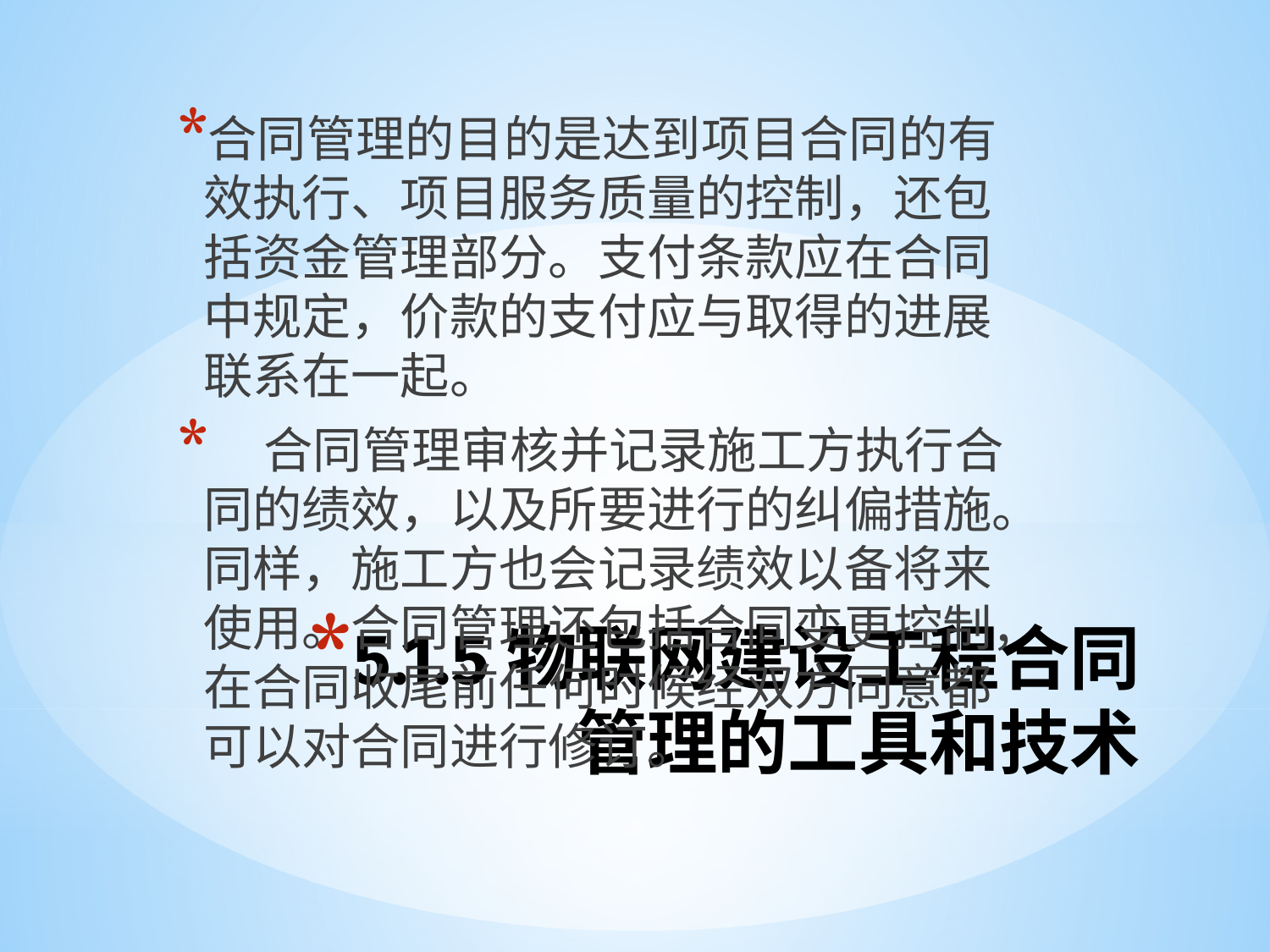

合同管理的目的是达到项目合同的有效执行、项目服务质量的控制，还包括资金管理部分。支付条款应在合同中规定，价款的支付应与取得的进展联系在一起。
    合同管理审核并记录施工方执行合同的绩效，以及所要进行的纠偏措施。同样，施工方也会记录绩效以备将来使用。合同管理还包括合同变更控制，在合同收尾前任何时候经双方同意都可以对合同进行修订。

# 5.1.5物联网建设工程合同管理的工具和技术